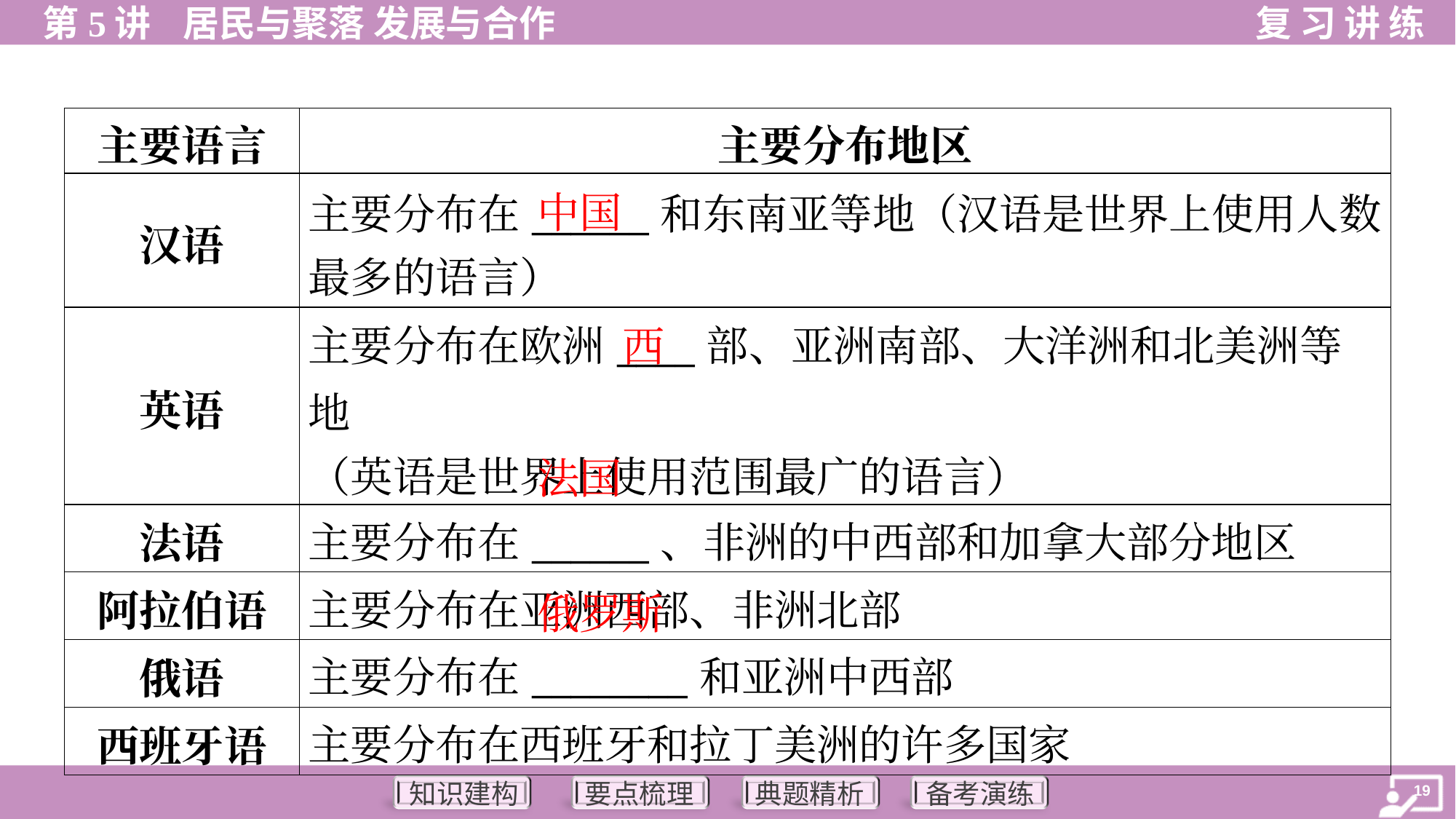

| 主要语言 | 主要分布地区 |  |
| --- | --- | --- |
| 汉语 | 主要分布在\_\_\_\_\_\_和东南亚等地（汉语是世界上使用人数 最多的语言） |  |
| 英语 | 主要分布在欧洲\_\_\_\_部、亚洲南部、大洋洲和北美洲等地 （英语是世界上使用范围最广的语言） |  |
| 法语 | 主要分布在\_\_\_\_\_\_、非洲的中西部和加拿大部分地区 |  |
| 阿拉伯语 | 主要分布在亚洲西部、非洲北部 |  |
| 俄语 | 主要分布在\_\_\_\_\_\_\_\_和亚洲中西部 |  |
| 西班牙语 | 主要分布在西班牙和拉丁美洲的许多国家 |  |
中国
西
法国
俄罗斯